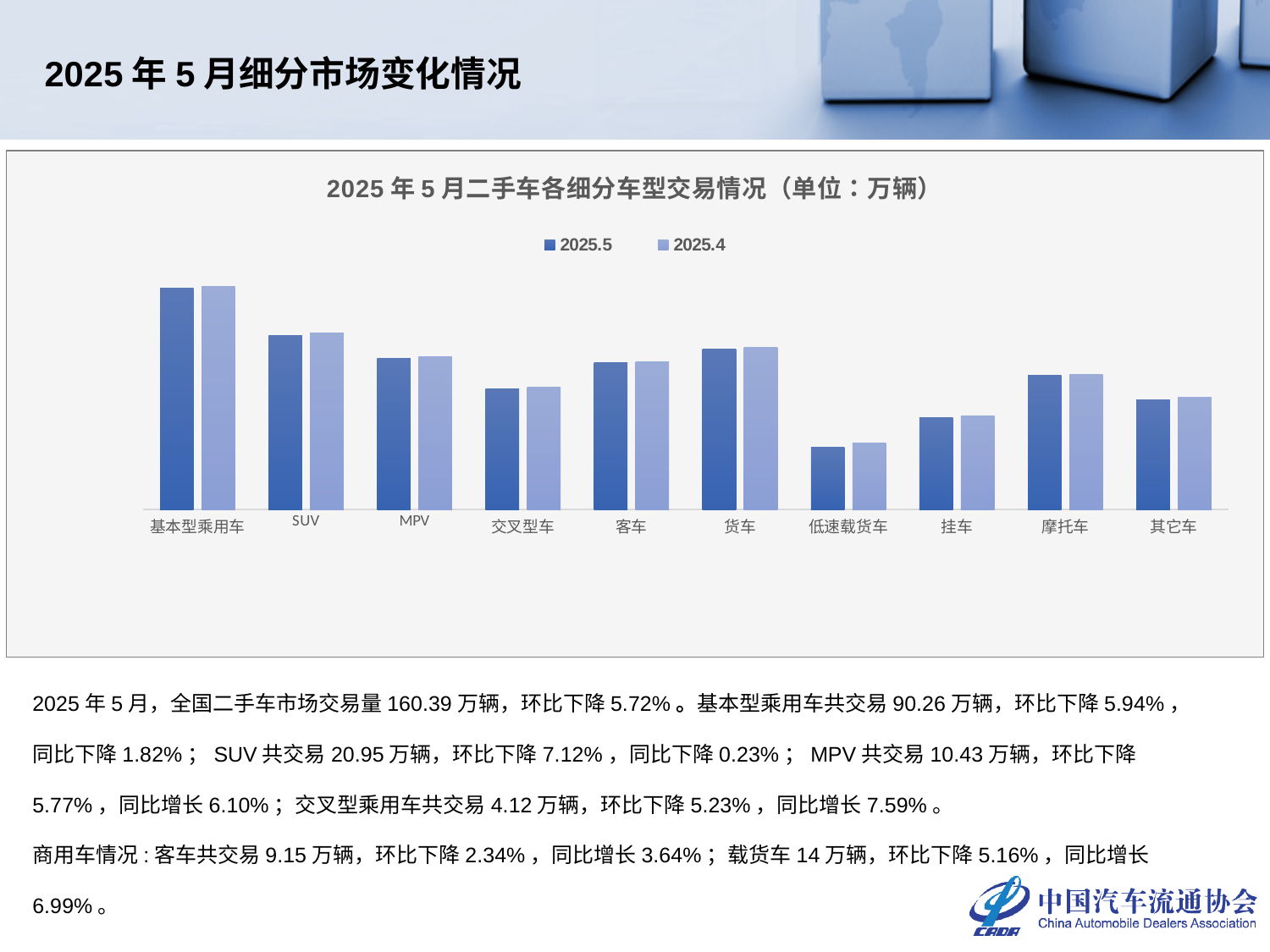

2025年5月细分市场变化情况

### Chart: 2025年5月二手车各细分车型交易情况（单位：万辆）

| Category | 2025.5 | 2025.4 |
|---|---|---|
| 基本型乘用车 | 90.2621 | 95.9661 |
| SUV | 20.9471 | 22.5539 |
| MPV | 10.4303 | 11.0694 |
| 交叉型车 | 4.1201 | 4.3473 |
| 客车 | 9.1468 | 9.3655 |
| 货车 | 13.9964 | 14.7577 |
| 低速载货车 | 0.6811 | 0.7633 |
| 挂车 | 1.6786 | 1.774 |
| 摩托车 | 6.2039 | 6.365 |
| 其它车 | 2.9283 | 3.165 |
2025年5月，全国二手车市场交易量160.39万辆，环比下降5.72%。基本型乘用车共交易90.26万辆，环比下降5.94%，同比下降1.82%；SUV共交易20.95万辆，环比下降7.12%，同比下降0.23%；MPV共交易10.43万辆，环比下降5.77%，同比增长6.10%；交叉型乘用车共交易4.12万辆，环比下降5.23%，同比增长7.59%。
商用车情况:客车共交易9.15万辆，环比下降2.34%，同比增长3.64%；载货车14万辆，环比下降5.16%，同比增长6.99%。